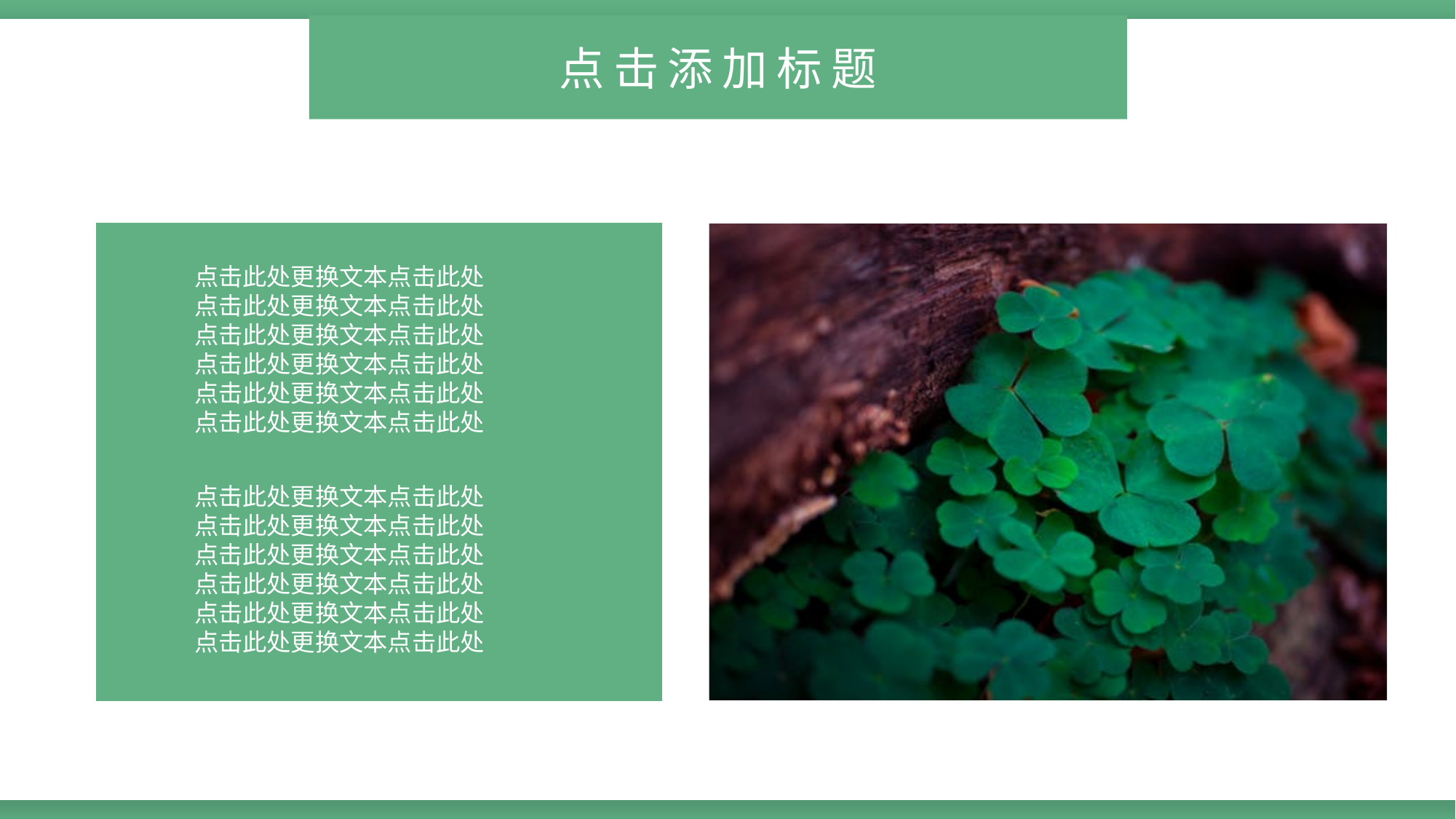

点击添加标题

点击此处更换文本点击此处
点击此处更换文本点击此处
点击此处更换文本点击此处
点击此处更换文本点击此处
点击此处更换文本点击此处
点击此处更换文本点击此处

点击此处更换文本点击此处
点击此处更换文本点击此处
点击此处更换文本点击此处
点击此处更换文本点击此处
点击此处更换文本点击此处
点击此处更换文本点击此处